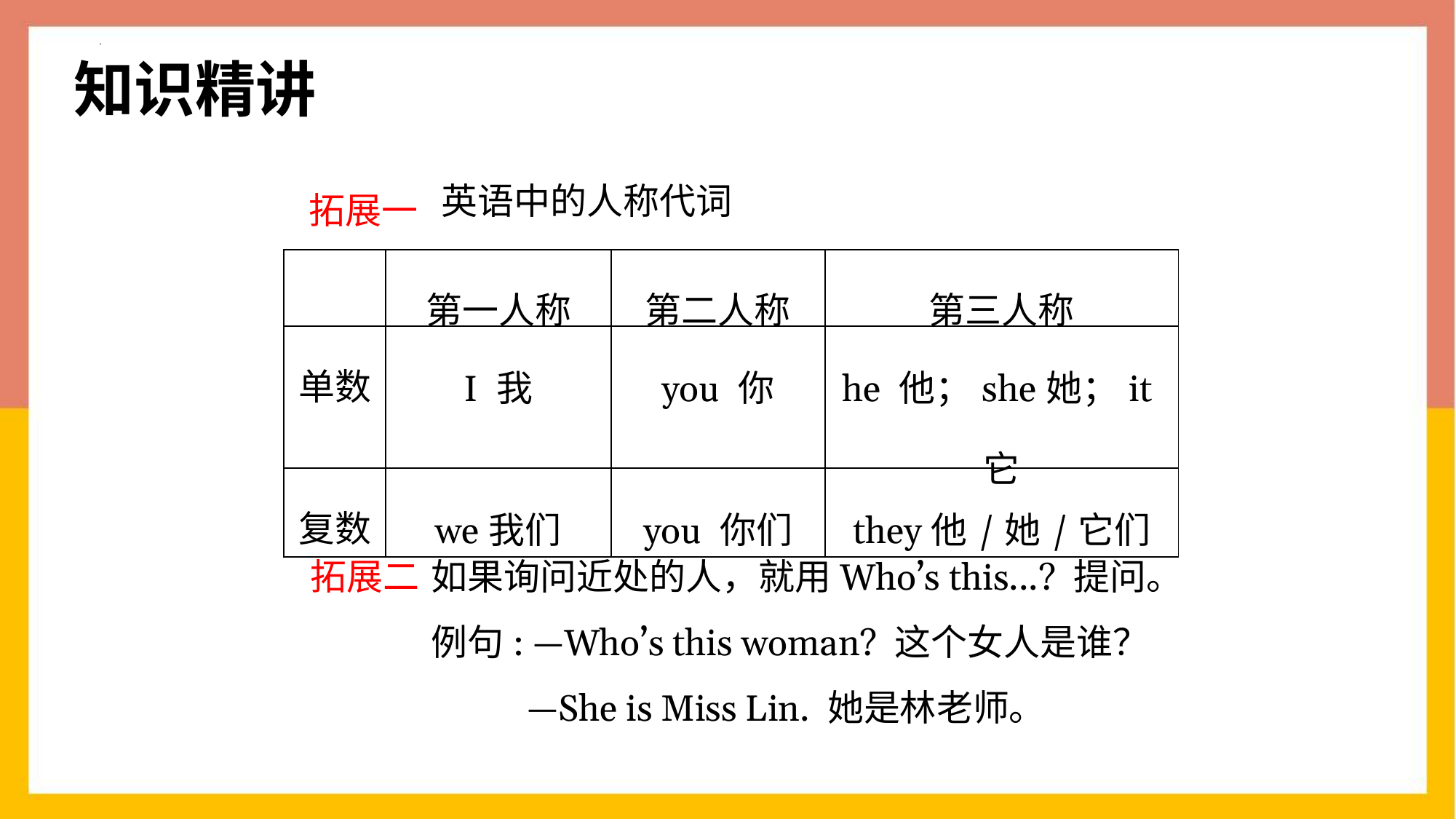

知识精讲
拓展一
英语中的人称代词
|  | 第一人称 | 第二人称 | 第三人称 |
| --- | --- | --- | --- |
| 单数 | I 我 | you 你 | he 他；she她；it它 |
| 复数 | we我们 | you 你们 | they他/她/它们 |
拓展二
如果询问近处的人，就用Who’s this...? 提问。
例句: —Who’s this woman? 这个女人是谁？
           —She is Miss Lin. 她是林老师。